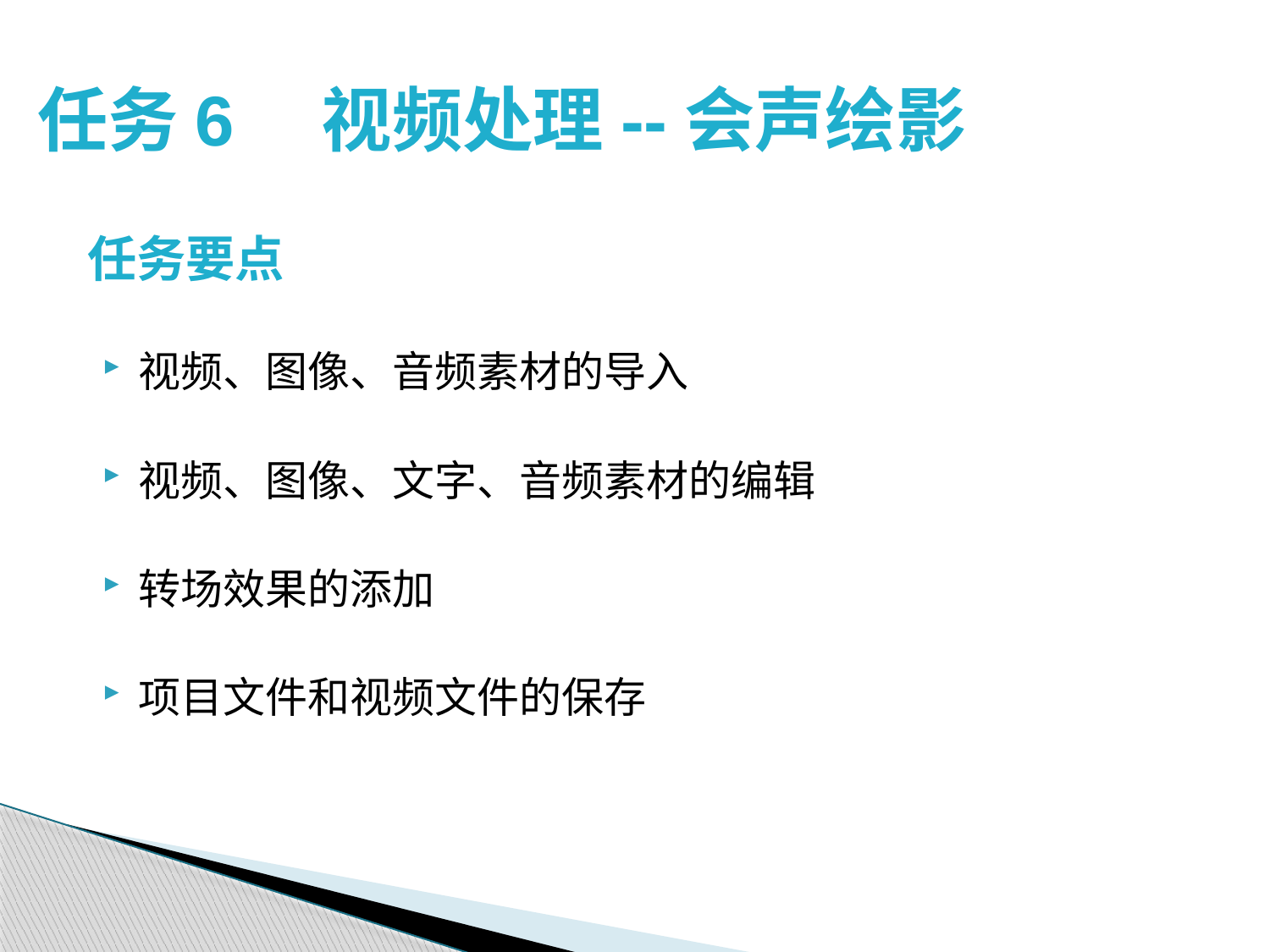

# 任务6　视频处理--会声绘影
任务要点
视频、图像、音频素材的导入
视频、图像、文字、音频素材的编辑
转场效果的添加
项目文件和视频文件的保存